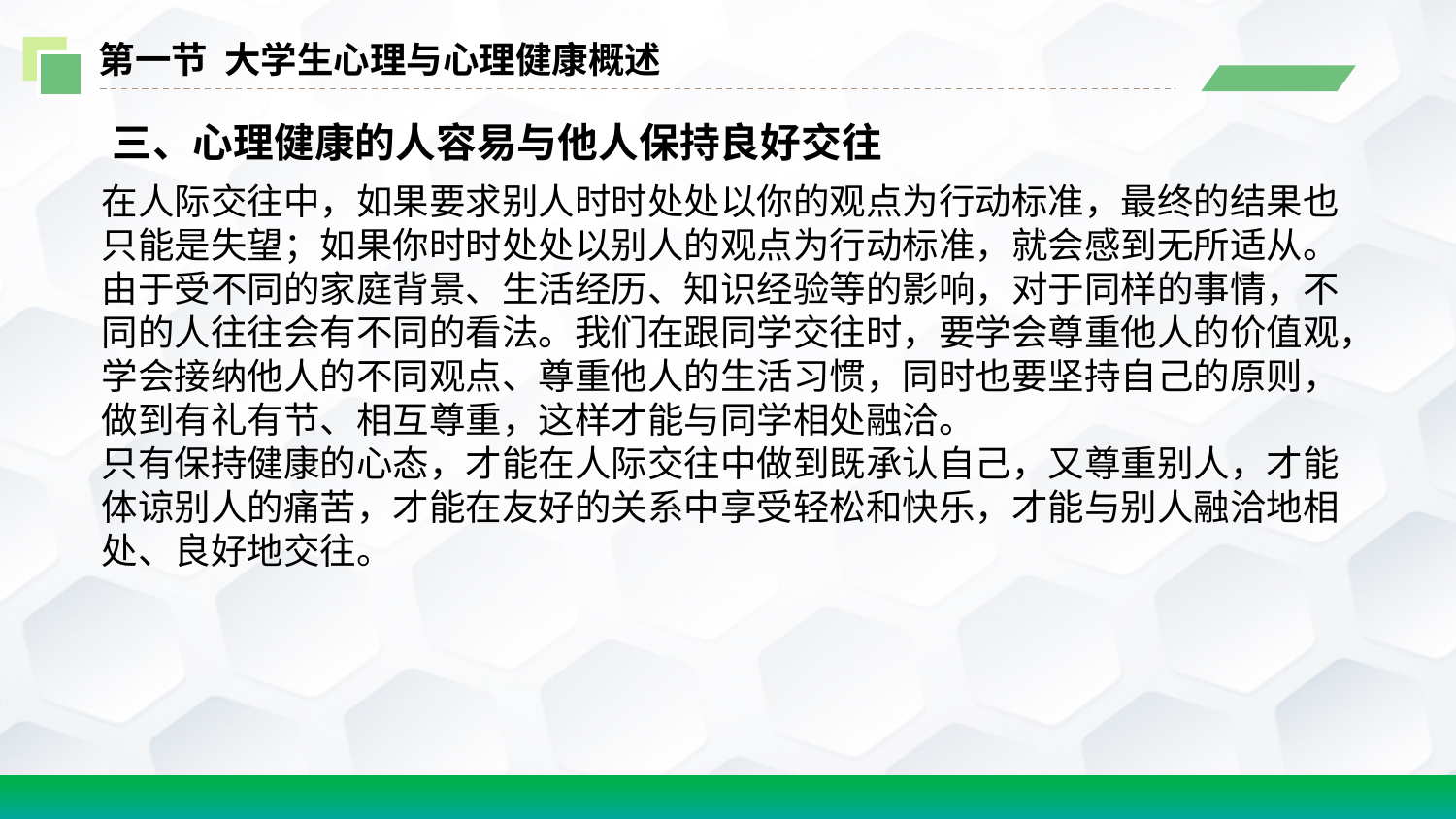

第一节  大学生心理与心理健康概述
 三、心理健康的人容易与他人保持良好交往
在人际交往中，如果要求别人时时处处以你的观点为行动标准，最终的结果也只能是失望；如果你时时处处以别人的观点为行动标准，就会感到无所适从。由于受不同的家庭背景、生活经历、知识经验等的影响，对于同样的事情，不同的人往往会有不同的看法。我们在跟同学交往时，要学会尊重他人的价值观，学会接纳他人的不同观点、尊重他人的生活习惯，同时也要坚持自己的原则，做到有礼有节、相互尊重，这样才能与同学相处融洽。
只有保持健康的心态，才能在人际交往中做到既承认自己，又尊重别人，才能体谅别人的痛苦，才能在友好的关系中享受轻松和快乐，才能与别人融洽地相处、良好地交往。